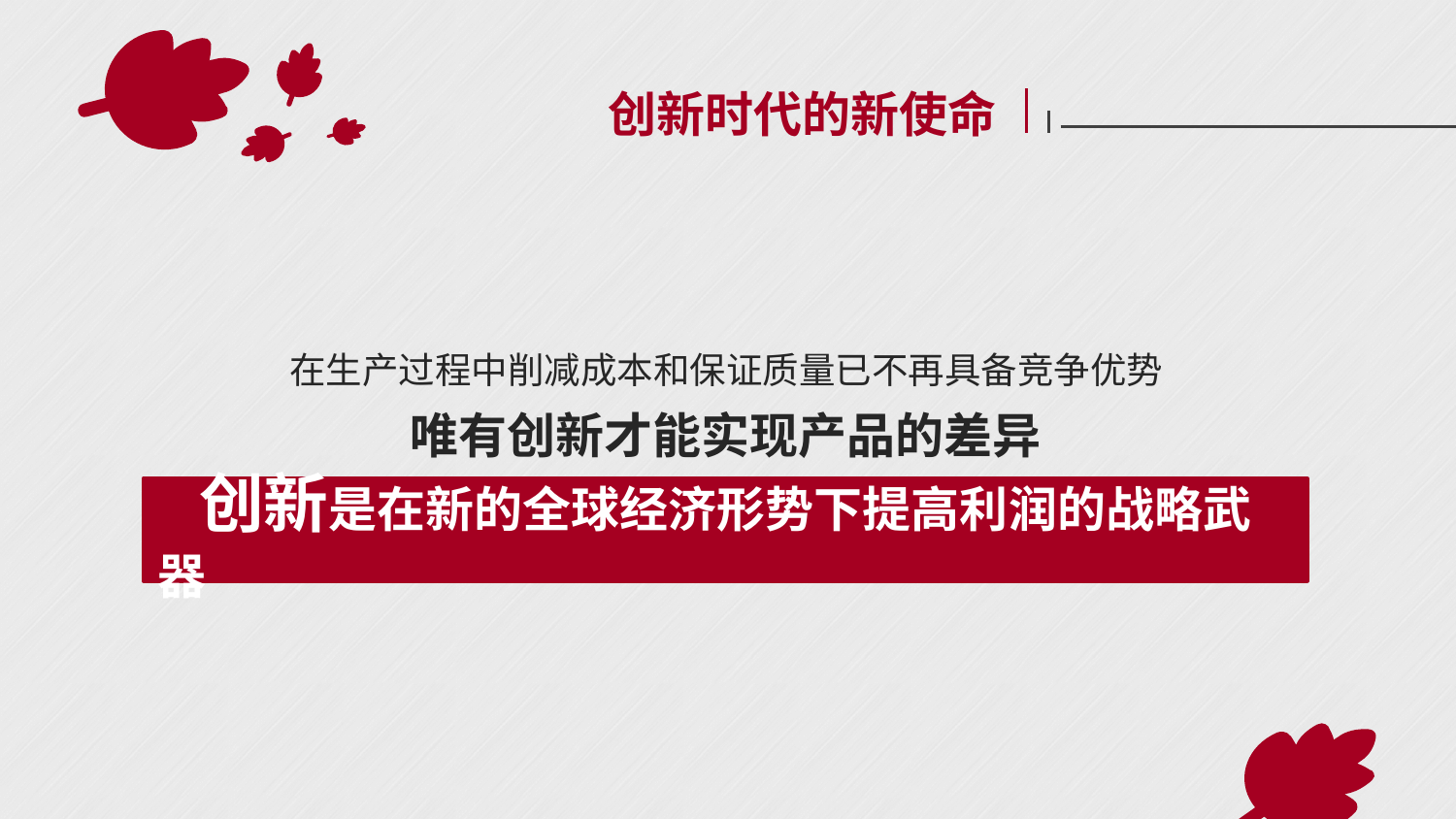

创新时代的新使命

在生产过程中削减成本和保证质量已不再具备竞争优势
唯有创新才能实现产品的差异
  创新是在新的全球经济形势下提高利润的战略武器